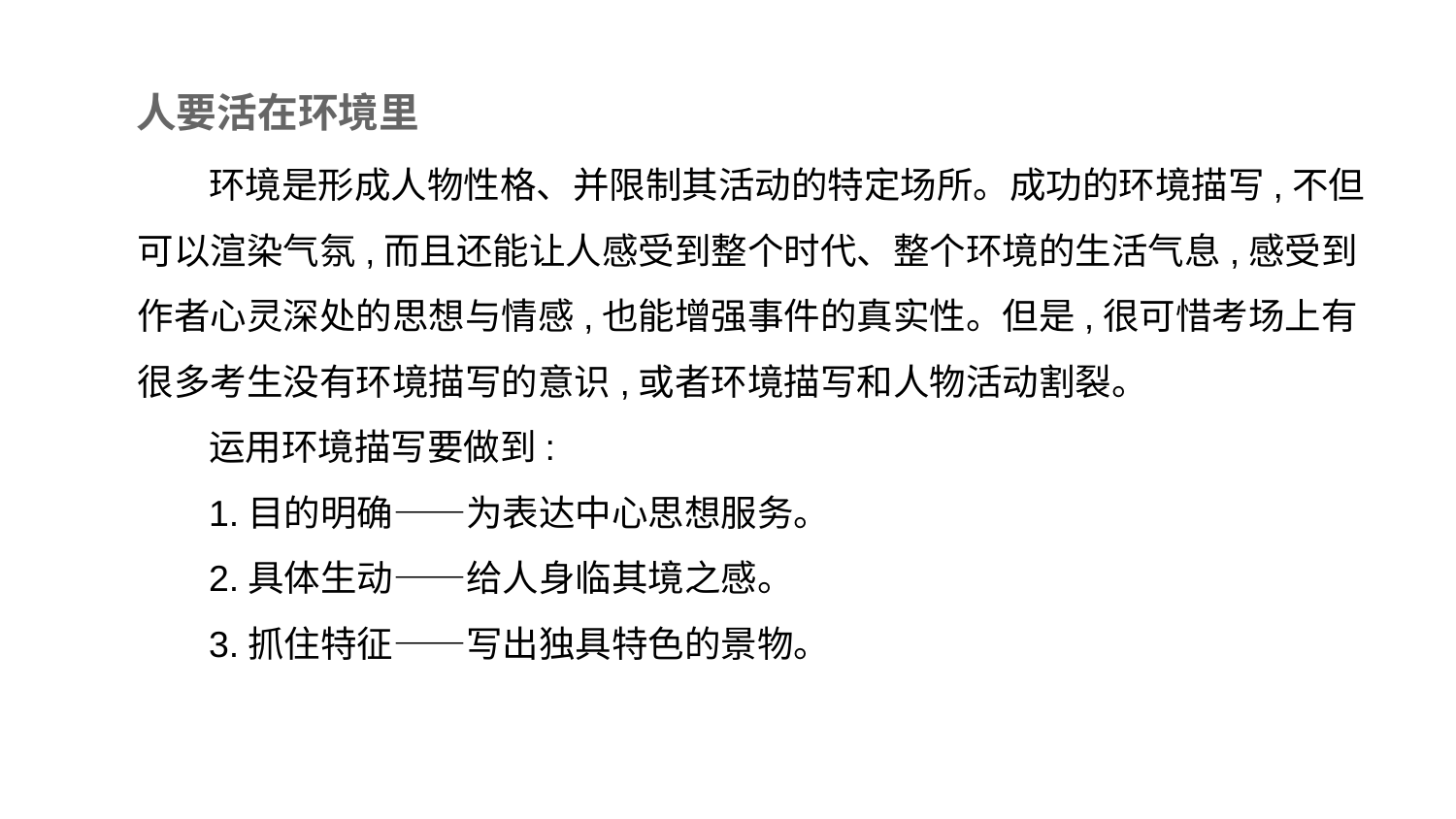

人要活在环境里
环境是形成人物性格、并限制其活动的特定场所。成功的环境描写,不但可以渲染气氛,而且还能让人感受到整个时代、整个环境的生活气息,感受到作者心灵深处的思想与情感,也能增强事件的真实性。但是,很可惜考场上有很多考生没有环境描写的意识,或者环境描写和人物活动割裂。
运用环境描写要做到:
1.目的明确——为表达中心思想服务。
2.具体生动——给人身临其境之感。
3.抓住特征——写出独具特色的景物。